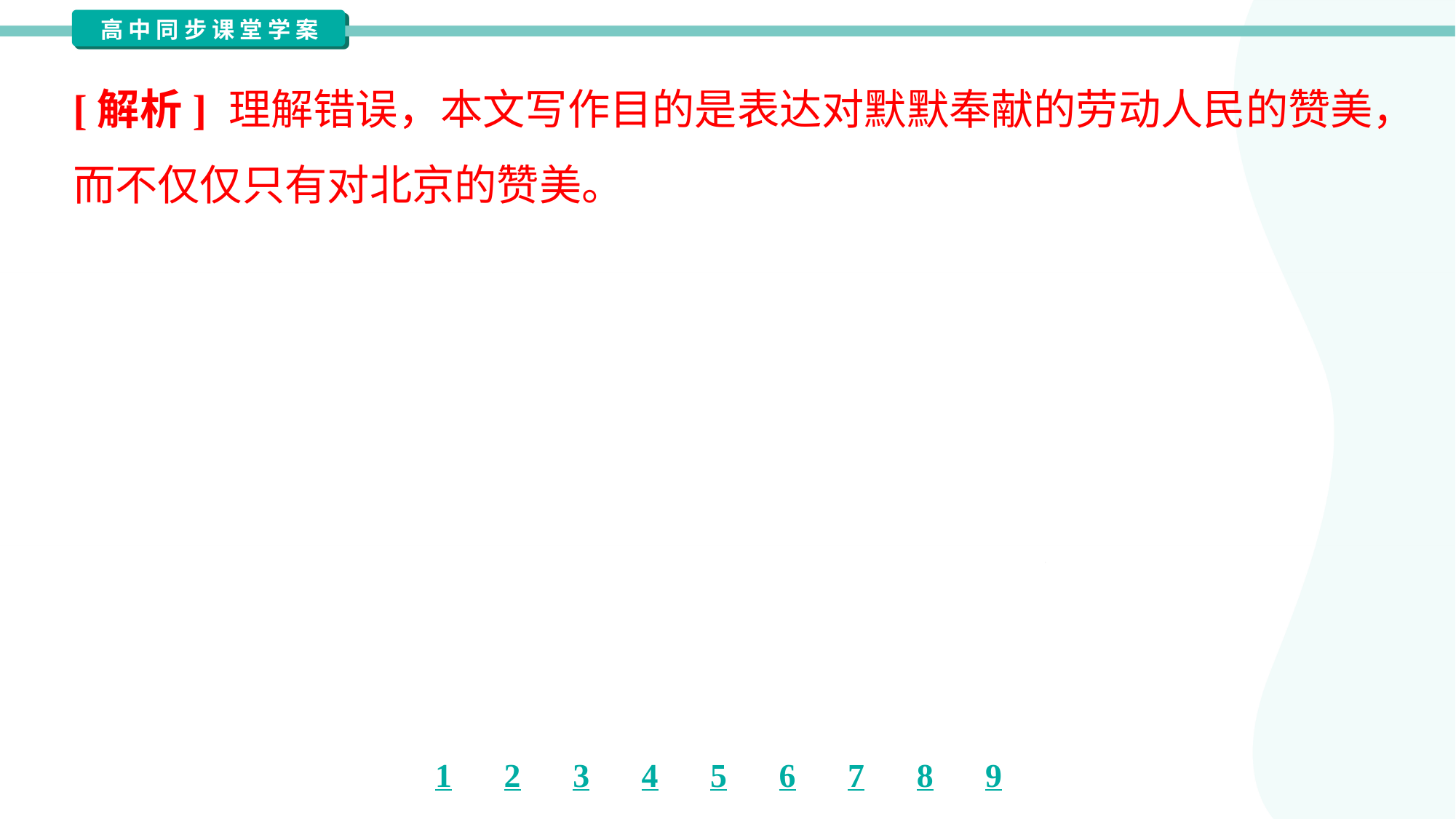

[解析] 理解错误，本文写作目的是表达对默默奉献的劳动人民的赞美，
而不仅仅只有对北京的赞美。